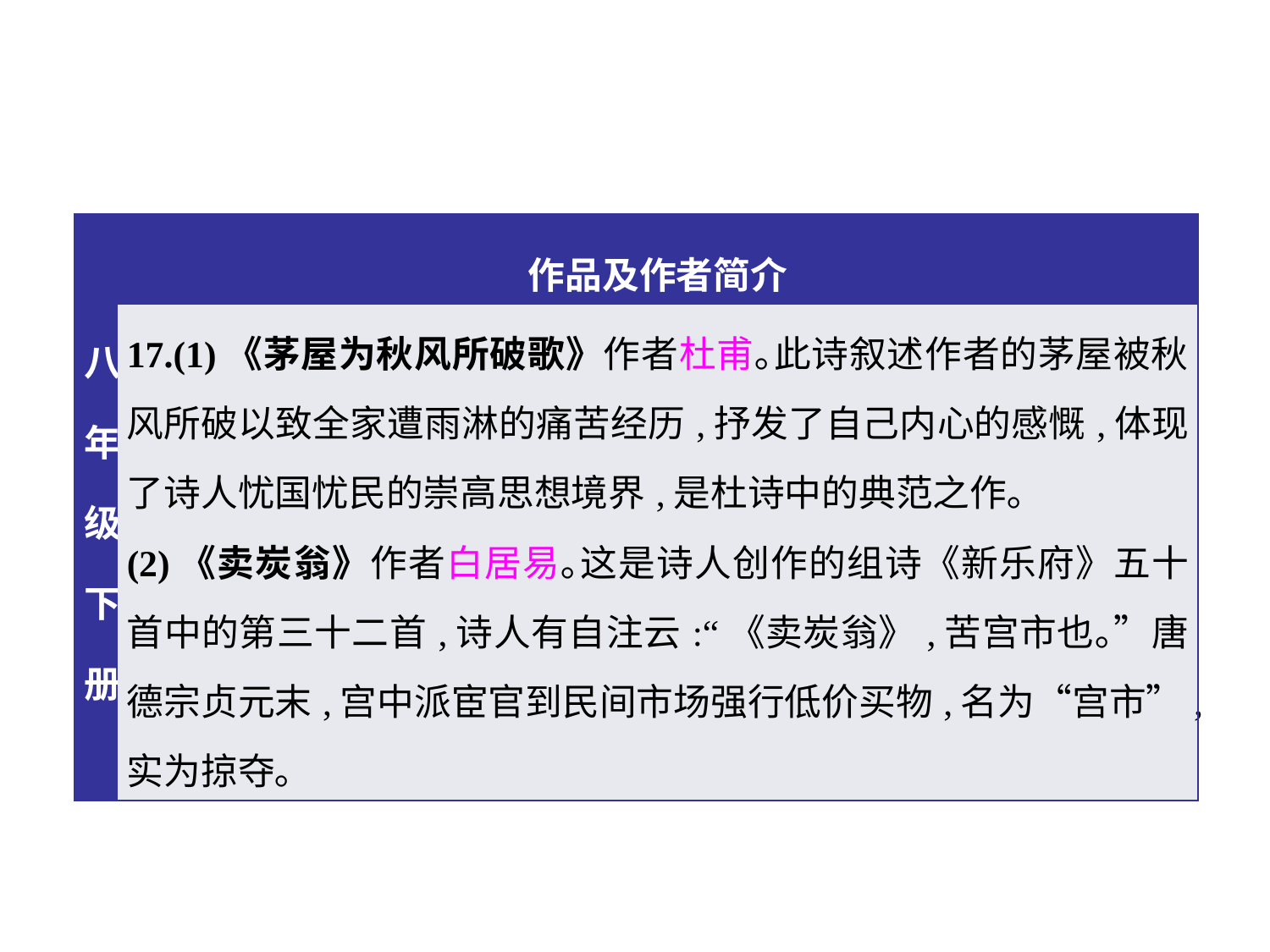

| 八年级下册 | 作品及作者简介 |
| --- | --- |
|  | 17.(1)《茅屋为秋风所破歌》作者杜甫｡此诗叙述作者的茅屋被秋风所破以致全家遭雨淋的痛苦经历,抒发了自己内心的感慨,体现了诗人忧国忧民的崇高思想境界,是杜诗中的典范之作｡ (2)《卖炭翁》作者白居易｡这是诗人创作的组诗《新乐府》五十首中的第三十二首,诗人有自注云:“《卖炭翁》,苦宫市也｡”唐德宗贞元末,宫中派宦官到民间市场强行低价买物,名为“宫市”,实为掠夺｡ |